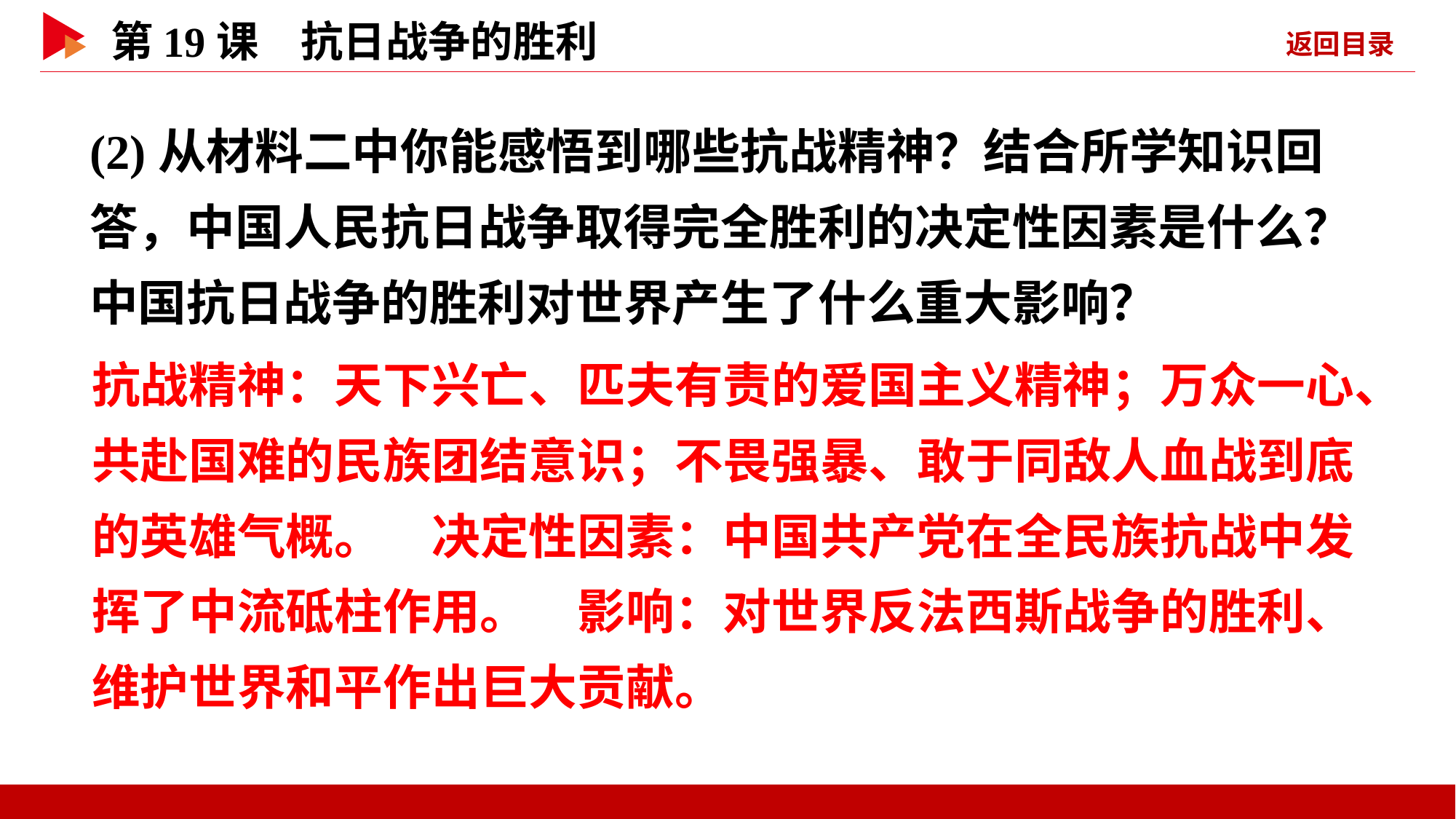

(2)从材料二中你能感悟到哪些抗战精神？结合所学知识回答，中国人民抗日战争取得完全胜利的决定性因素是什么？中国抗日战争的胜利对世界产生了什么重大影响？
抗战精神：天下兴亡、匹夫有责的爱国主义精神；万众一心、共赴国难的民族团结意识；不畏强暴、敢于同敌人血战到底的英雄气概。　决定性因素：中国共产党在全民族抗战中发挥了中流砥柱作用。　影响：对世界反法西斯战争的胜利、维护世界和平作出巨大贡献。